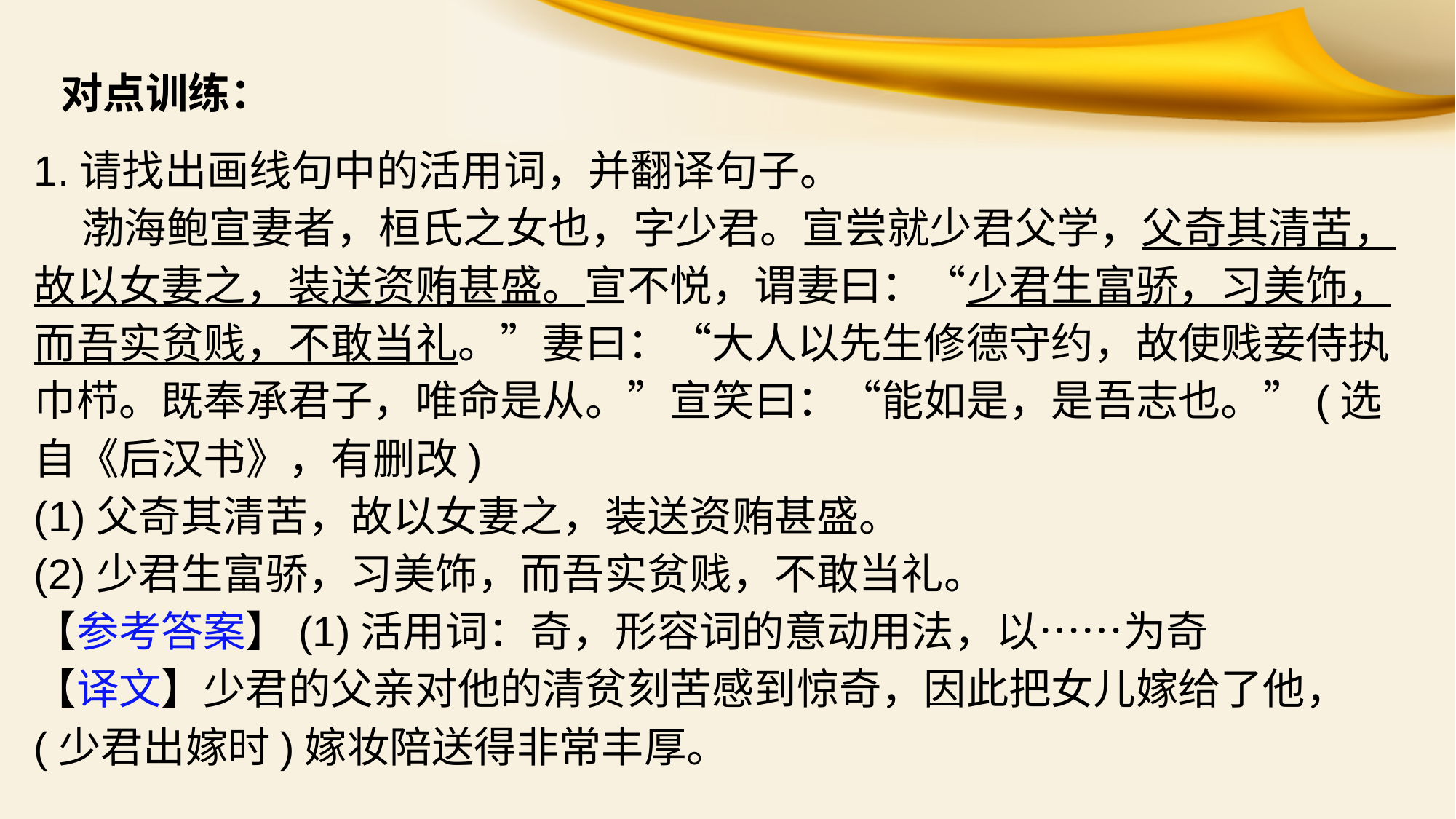

对点训练：
1.请找出画线句中的活用词，并翻译句子。
    渤海鲍宣妻者，桓氏之女也，字少君。宣尝就少君父学，父奇其清苦，故以女妻之，装送资贿甚盛。宣不悦，谓妻曰：“少君生富骄，习美饰，而吾实贫贱，不敢当礼。”妻曰：“大人以先生修德守约，故使贱妾侍执巾栉。既奉承君子，唯命是从。”宣笑曰：“能如是，是吾志也。”(选自《后汉书》，有删改)
(1)父奇其清苦，故以女妻之，装送资贿甚盛。
(2)少君生富骄，习美饰，而吾实贫贱，不敢当礼。
【参考答案】(1)活用词：奇，形容词的意动用法，以……为奇
【译文】少君的父亲对他的清贫刻苦感到惊奇，因此把女儿嫁给了他，(少君出嫁时)嫁妆陪送得非常丰厚。